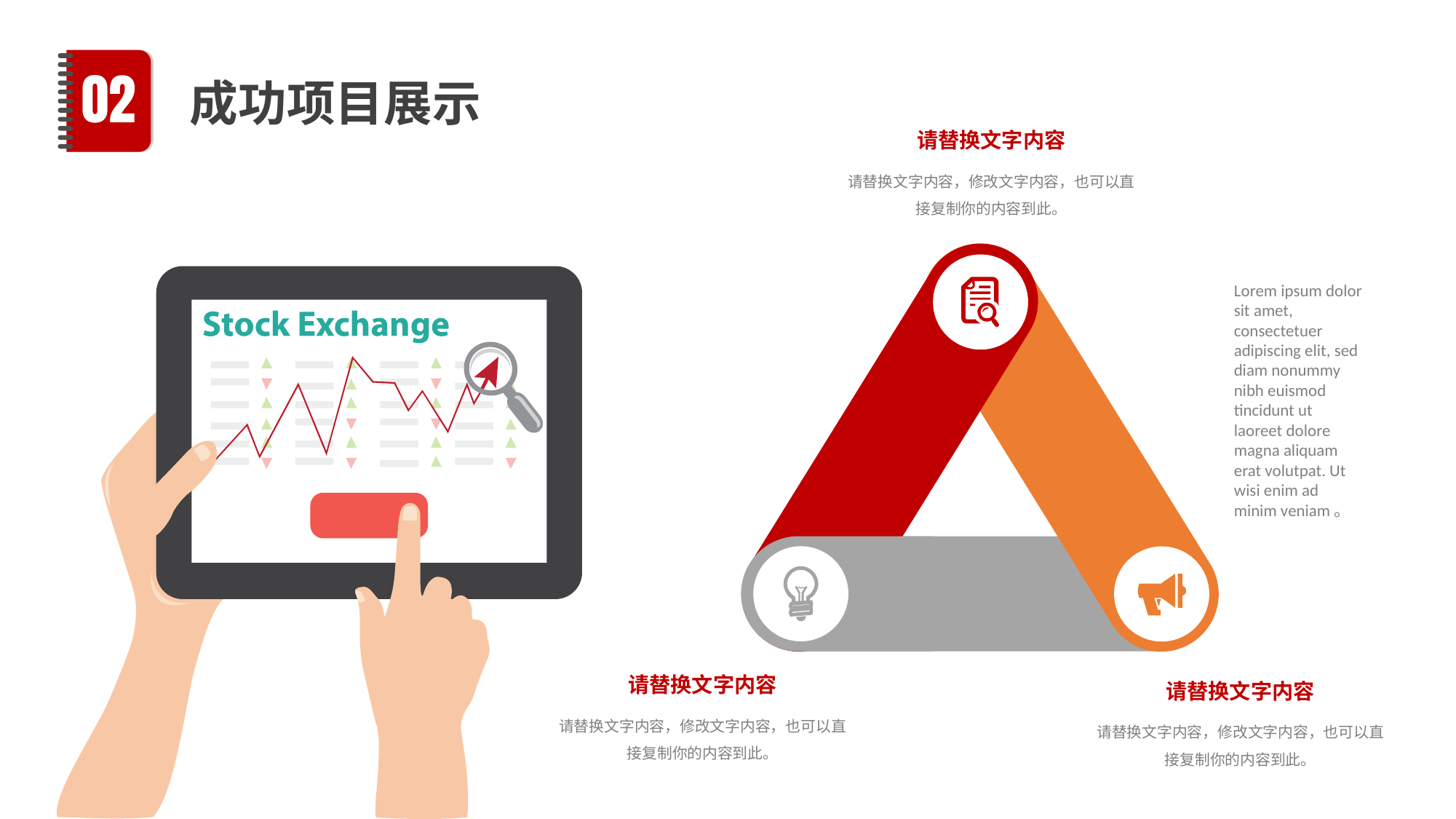

02
成功项目展示
请替换文字内容
请替换文字内容，修改文字内容，也可以直接复制你的内容到此。

Lorem ipsum dolor sit amet, consectetuer adipiscing elit, sed diam nonummy nibh euismod tincidunt ut laoreet dolore magna aliquam erat volutpat. Ut wisi enim ad minim veniam。
请替换文字内容
请替换文字内容
请替换文字内容，修改文字内容，也可以直接复制你的内容到此。
请替换文字内容，修改文字内容，也可以直接复制你的内容到此。